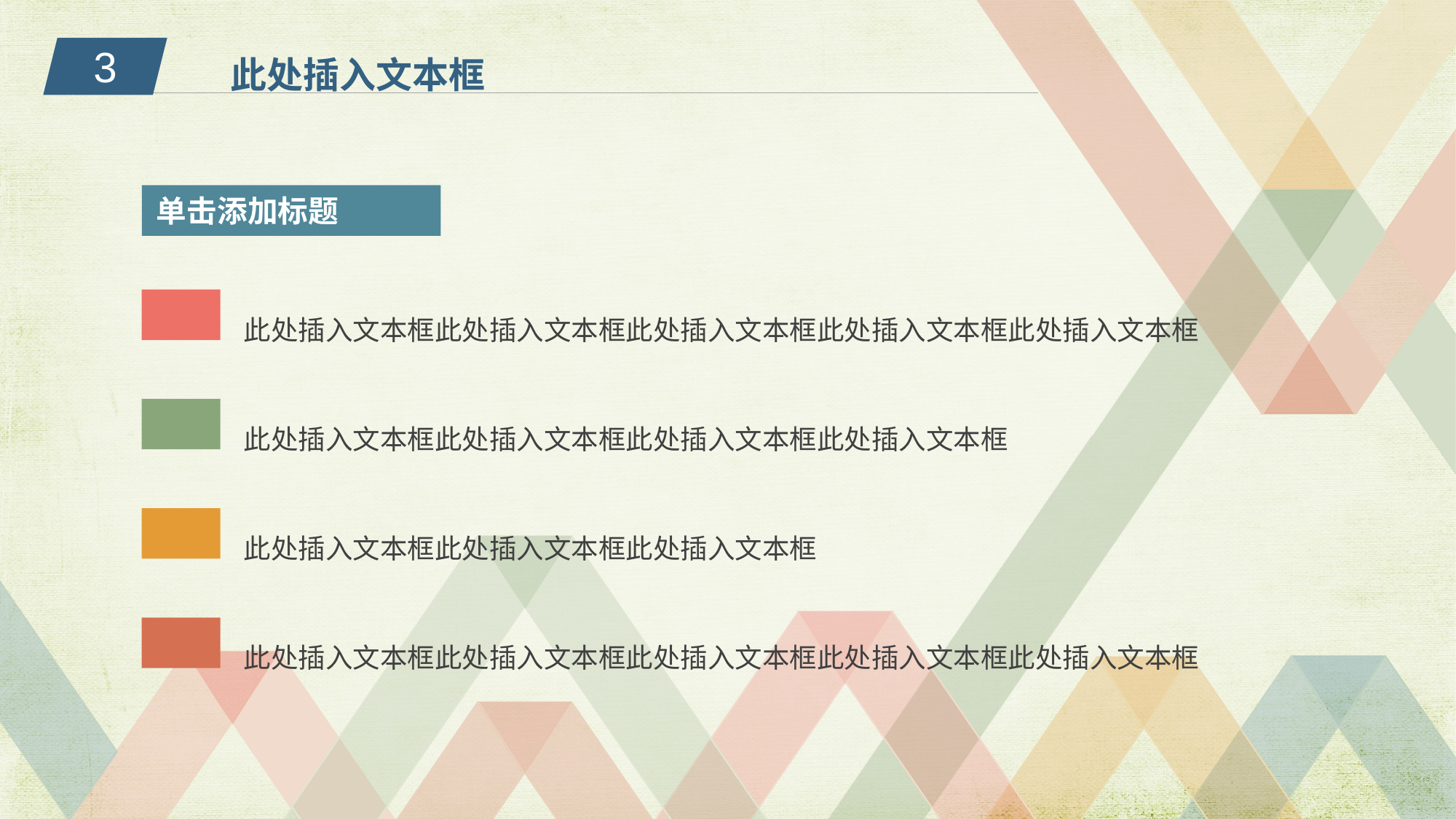

此处插入文本框
3

单击添加标题

此处插入文本框此处插入文本框此处插入文本框此处插入文本框此处插入文本框

此处插入文本框此处插入文本框此处插入文本框此处插入文本框

此处插入文本框此处插入文本框此处插入文本框

此处插入文本框此处插入文本框此处插入文本框此处插入文本框此处插入文本框